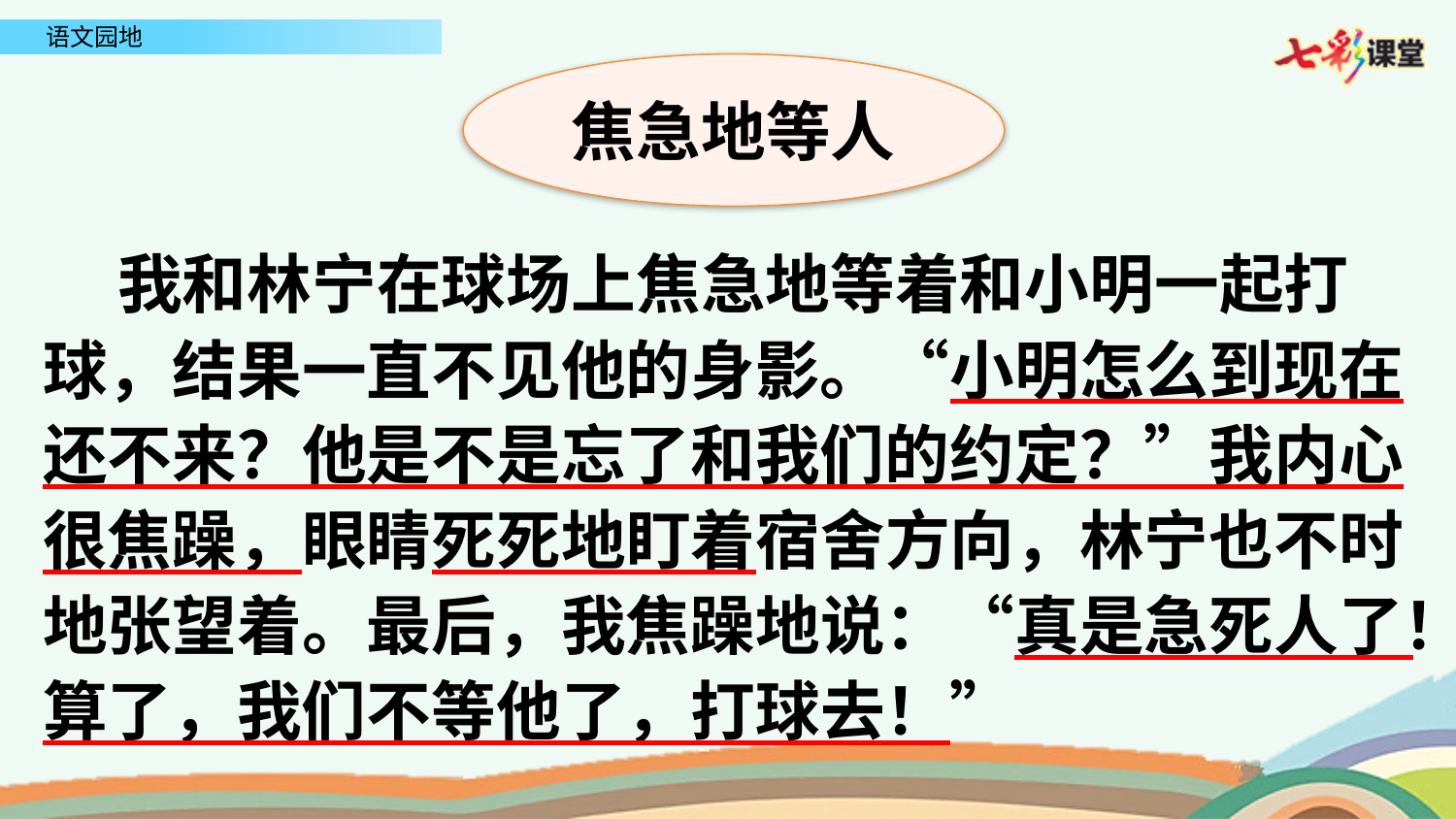

焦急地等人
    我和林宁在球场上焦急地等着和小明一起打球，结果一直不见他的身影。“小明怎么到现在还不来？他是不是忘了和我们的约定？”我内心很焦躁，眼睛死死地盯着宿舍方向，林宁也不时地张望着。最后，我焦躁地说：“真是急死人了！算了，我们不等他了，打球去！”